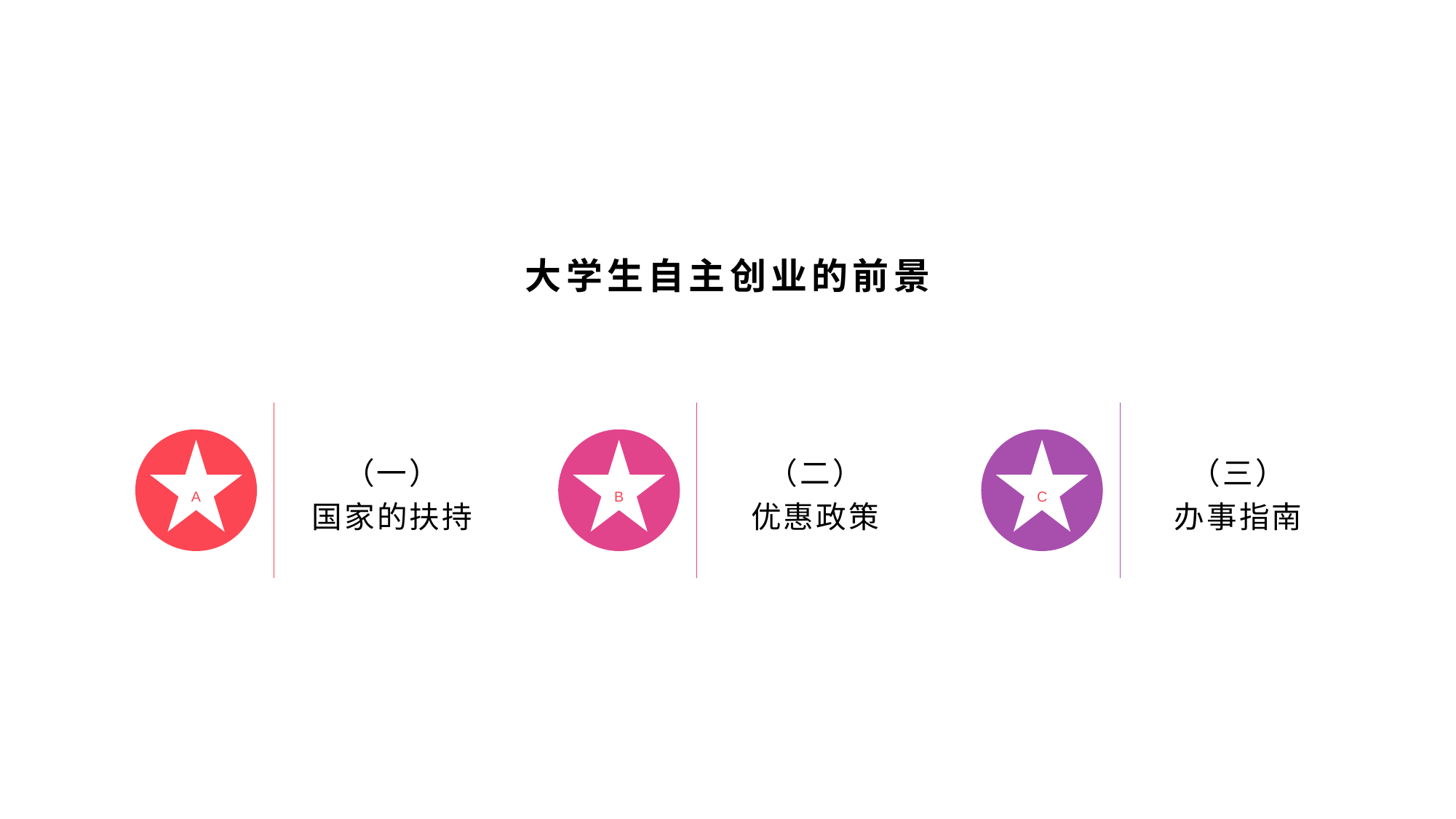

大学生自主创业的前景

A
B
C
（一）
国家的扶持
（二）
优惠政策
（三）
办事指南